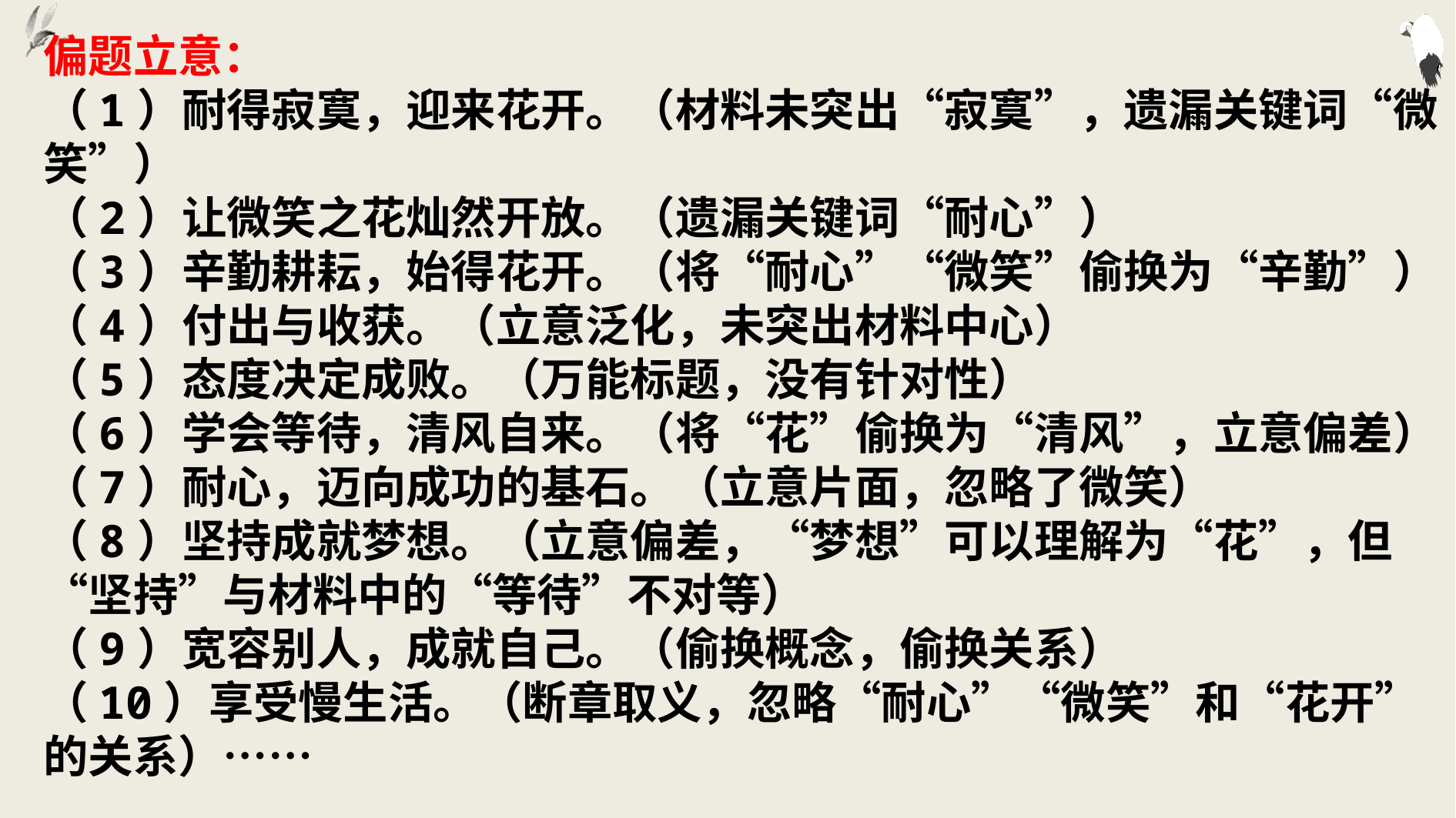

偏题立意：
（1）耐得寂寞，迎来花开。（材料未突出“寂寞”，遗漏关键词“微笑”）
（2）让微笑之花灿然开放。（遗漏关键词“耐心”）
（3）辛勤耕耘，始得花开。（将“耐心”“微笑”偷换为“辛勤”）
（4）付出与收获。（立意泛化，未突出材料中心）
（5）态度决定成败。（万能标题，没有针对性）
（6）学会等待，清风自来。（将“花”偷换为“清风”，立意偏差）
（7）耐心，迈向成功的基石。（立意片面，忽略了微笑）
（8）坚持成就梦想。（立意偏差，“梦想”可以理解为“花”，但“坚持”与材料中的“等待”不对等）
（9）宽容别人，成就自己。（偷换概念，偷换关系）
（10）享受慢生活。（断章取义，忽略“耐心”“微笑”和“花开”的关系）……